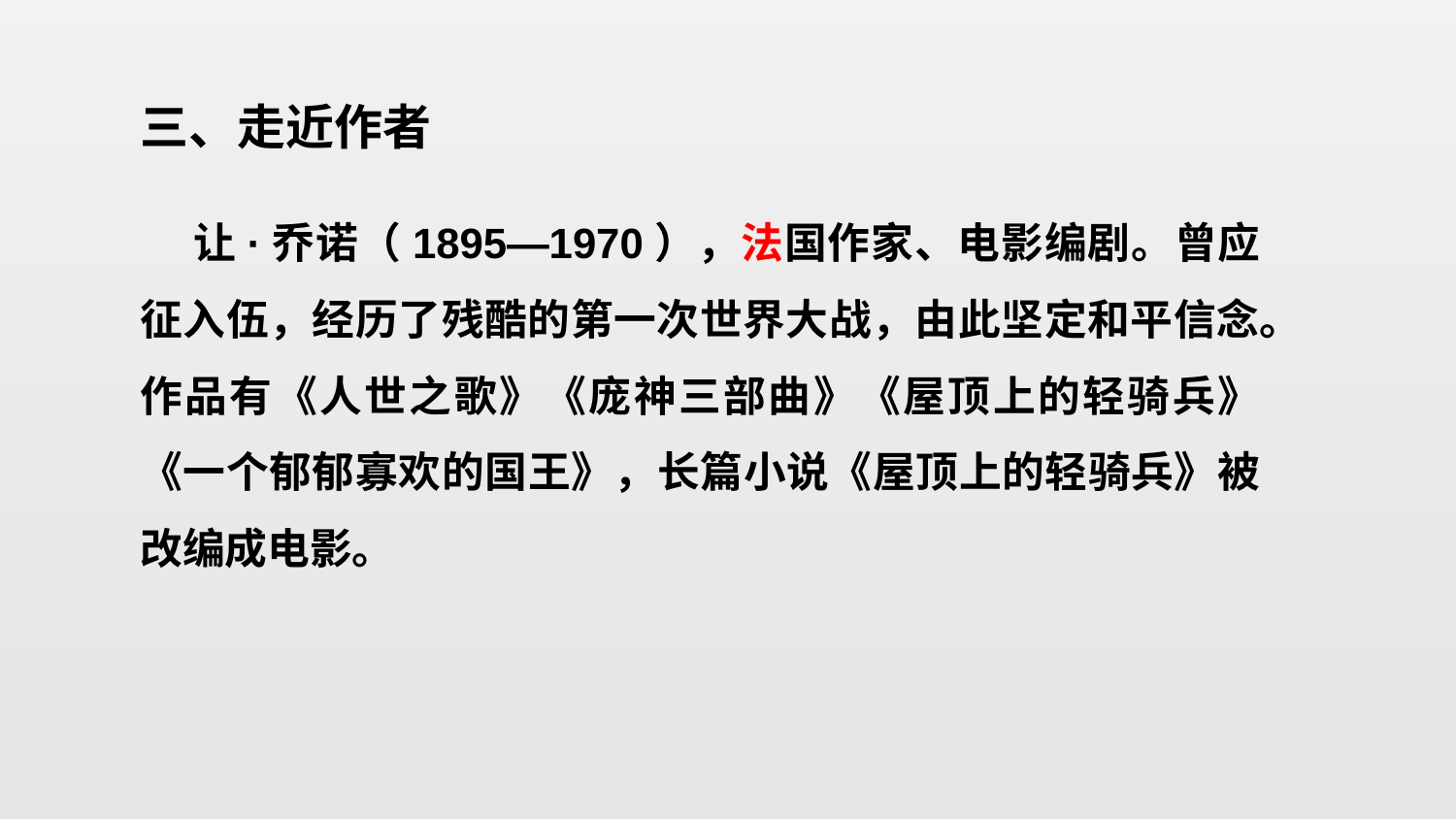

三、走近作者
    让·乔诺（1895—1970），法国作家、电影编剧。曾应征入伍，经历了残酷的第一次世界大战，由此坚定和平信念。作品有《人世之歌》《庞神三部曲》《屋顶上的轻骑兵》《一个郁郁寡欢的国王》，长篇小说《屋顶上的轻骑兵》被改编成电影。